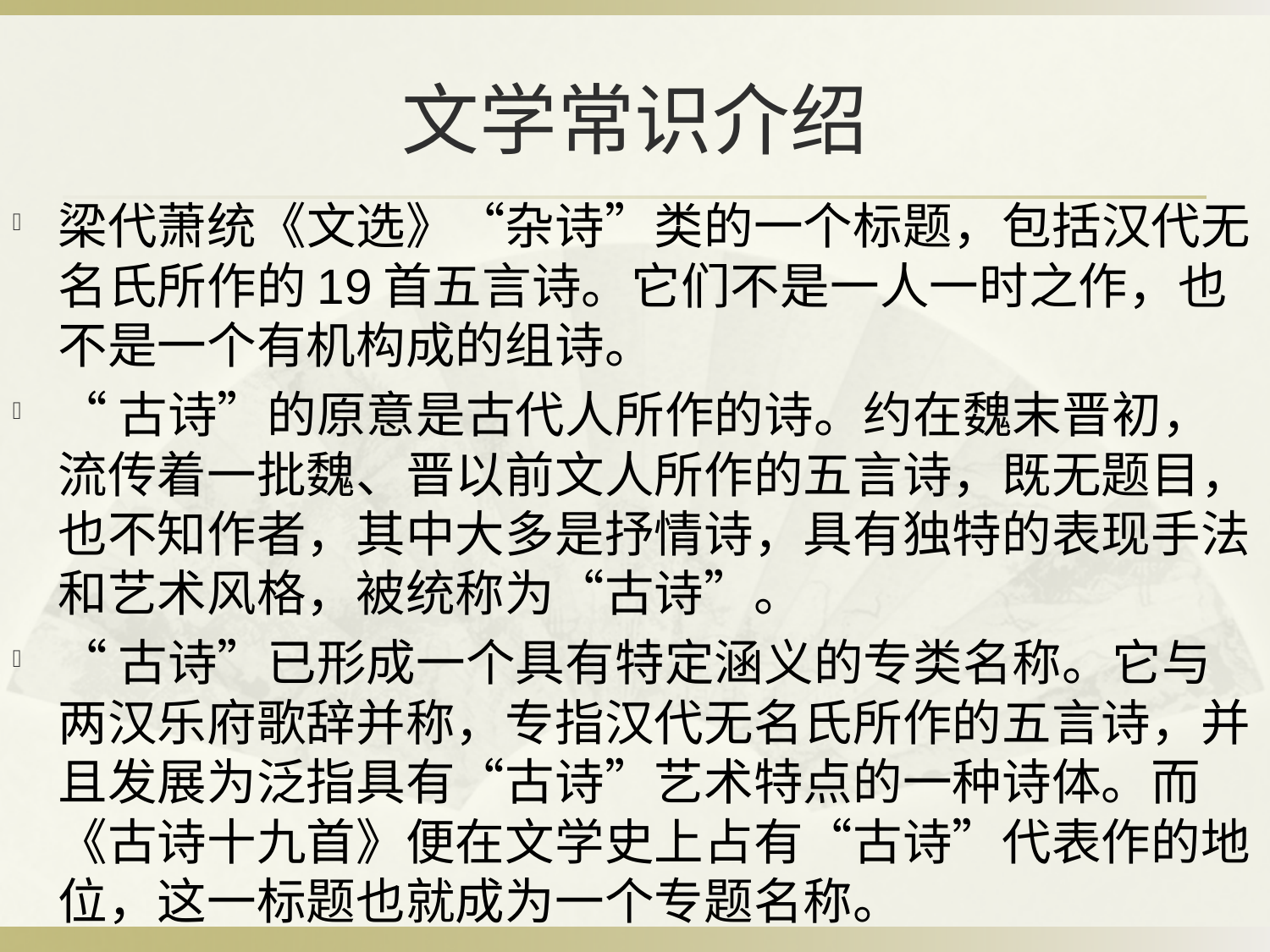

# 文学常识介绍
梁代萧统《文选》“杂诗”类的一个标题，包括汉代无名氏所作的19首五言诗。它们不是一人一时之作，也不是一个有机构成的组诗。
“古诗”的原意是古代人所作的诗。约在魏末晋初，流传着一批魏、晋以前文人所作的五言诗，既无题目，也不知作者，其中大多是抒情诗，具有独特的表现手法和艺术风格，被统称为“古诗”。
“古诗”已形成一个具有特定涵义的专类名称。它与两汉乐府歌辞并称，专指汉代无名氏所作的五言诗，并且发展为泛指具有“古诗”艺术特点的一种诗体。而《古诗十九首》便在文学史上占有“古诗”代表作的地位，这一标题也就成为一个专题名称。